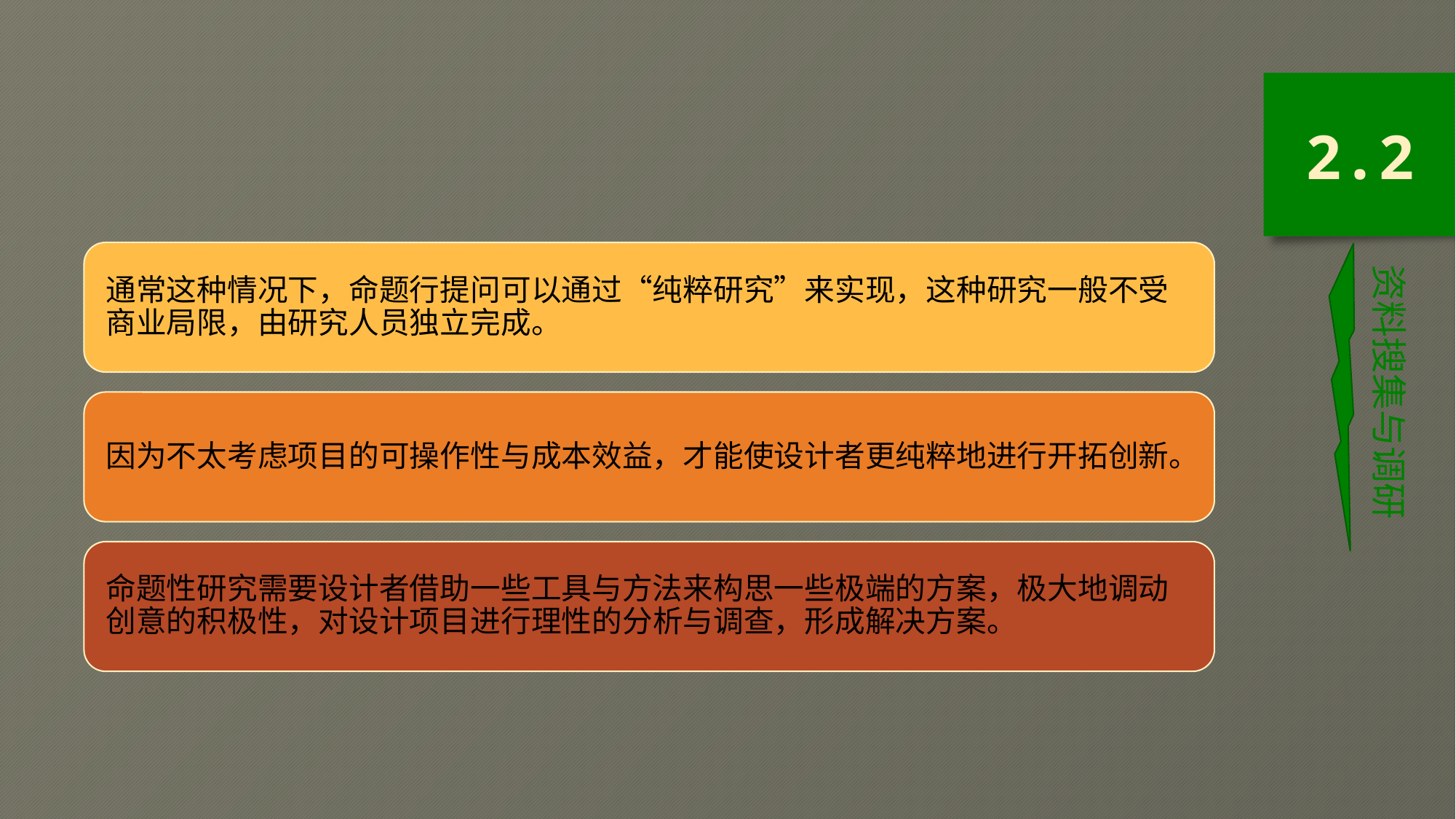

2.2
通常这种情况下，命题行提问可以通过“纯粹研究”来实现，这种研究一般不受商业局限，由研究人员独立完成。
因为不太考虑项目的可操作性与成本效益，才能使设计者更纯粹地进行开拓创新。
命题性研究需要设计者借助一些工具与方法来构思一些极端的方案，极大地调动创意的积极性，对设计项目进行理性的分析与调查，形成解决方案。

资料搜集与调研